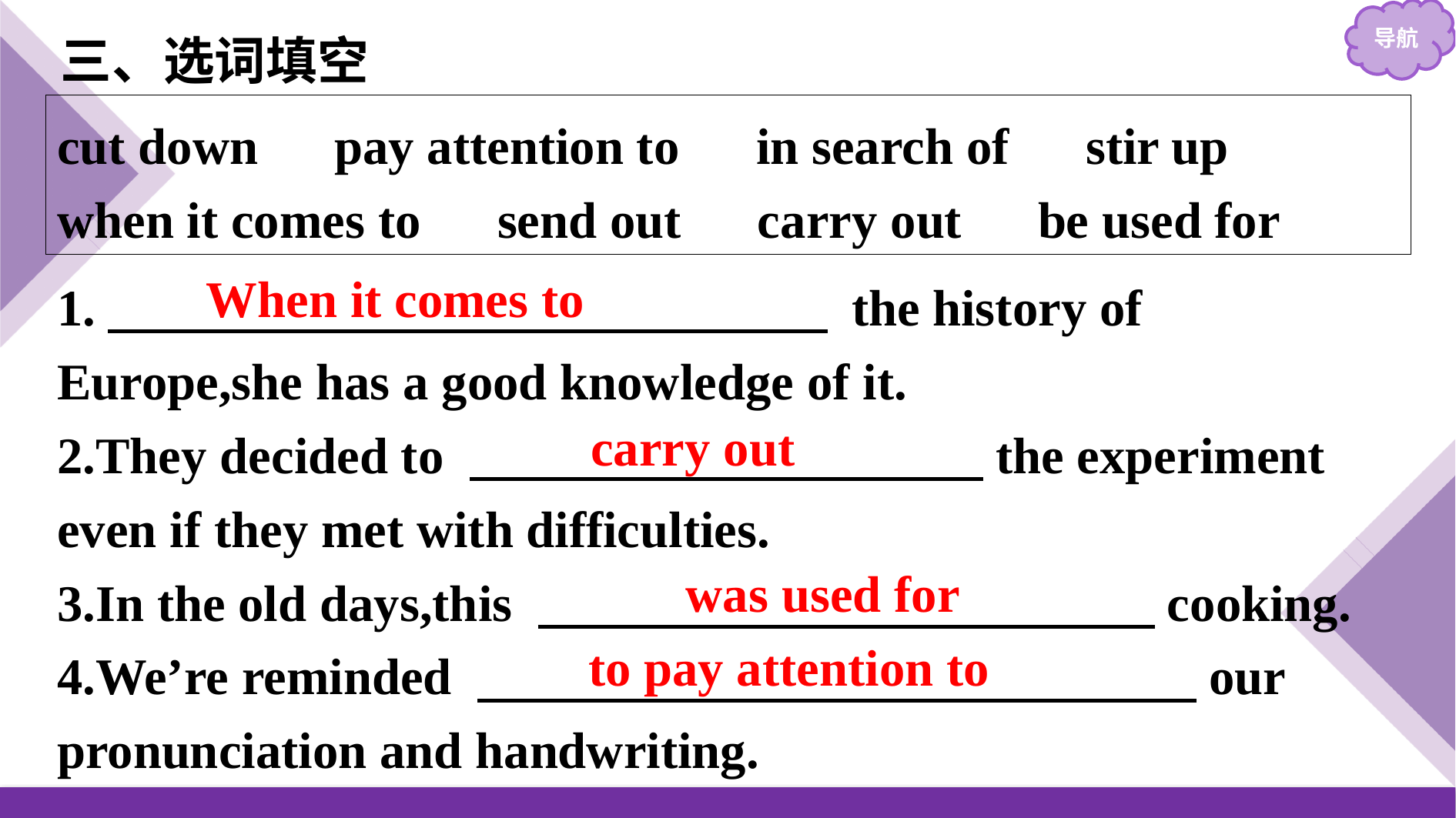

三、选词填空
cut down　pay attention to　in search of　stir up
when it comes to　send out　carry out　be used for
1.　　　　　　　　　　　　　　 the history of Europe,she has a good knowledge of it.
2.They decided to 　　　　　　　　　　the experiment even if they met with difficulties.
3.In the old days,this 　　　　　　　　　　　　cooking.
4.We’re reminded 　　　　　　　　　　　　　　our pronunciation and handwriting.
When it comes to
carry out
was used for
to pay attention to